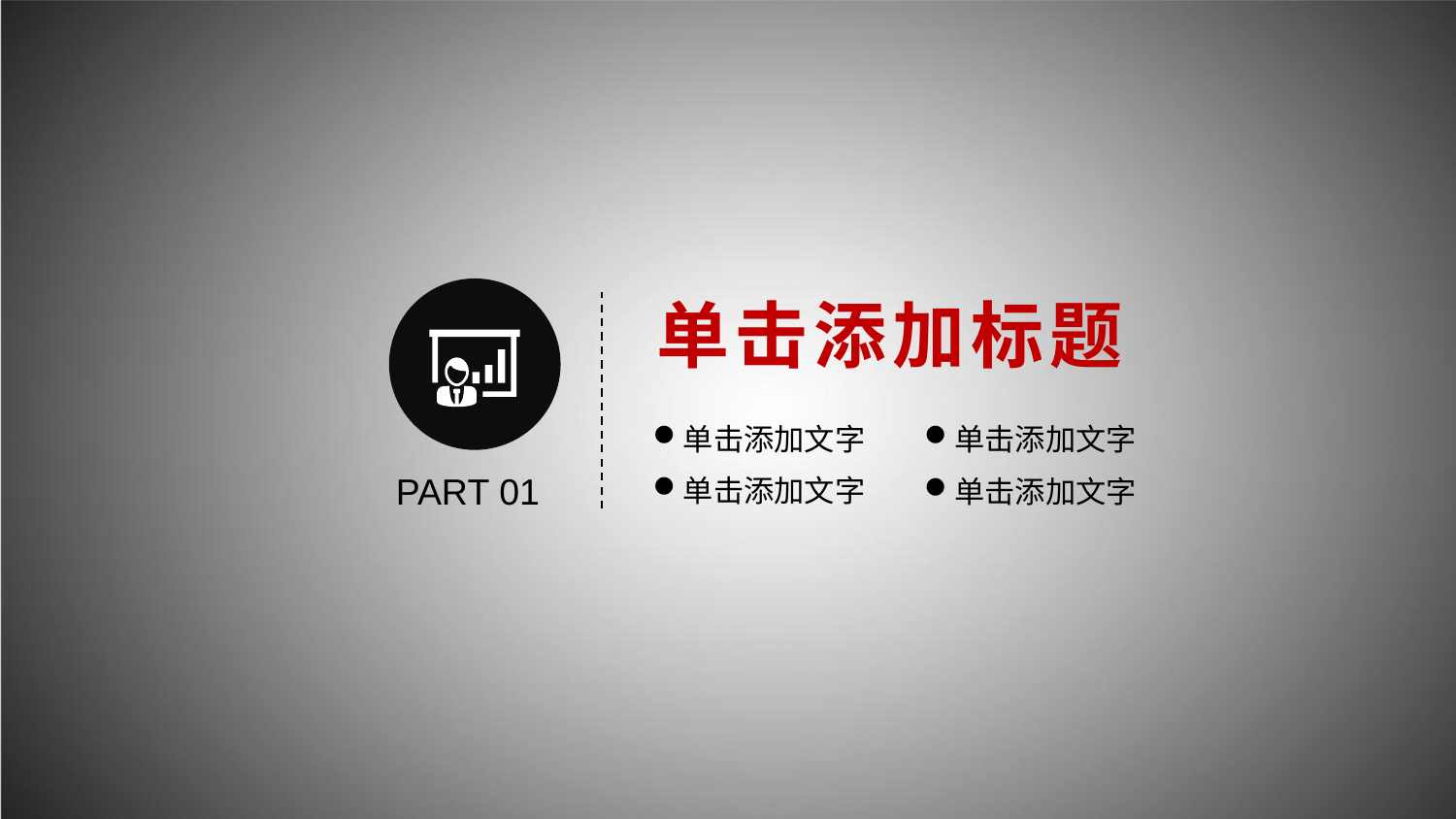

单击添加标题
单击添加文字
单击添加文字
PART 01
单击添加文字
单击添加文字